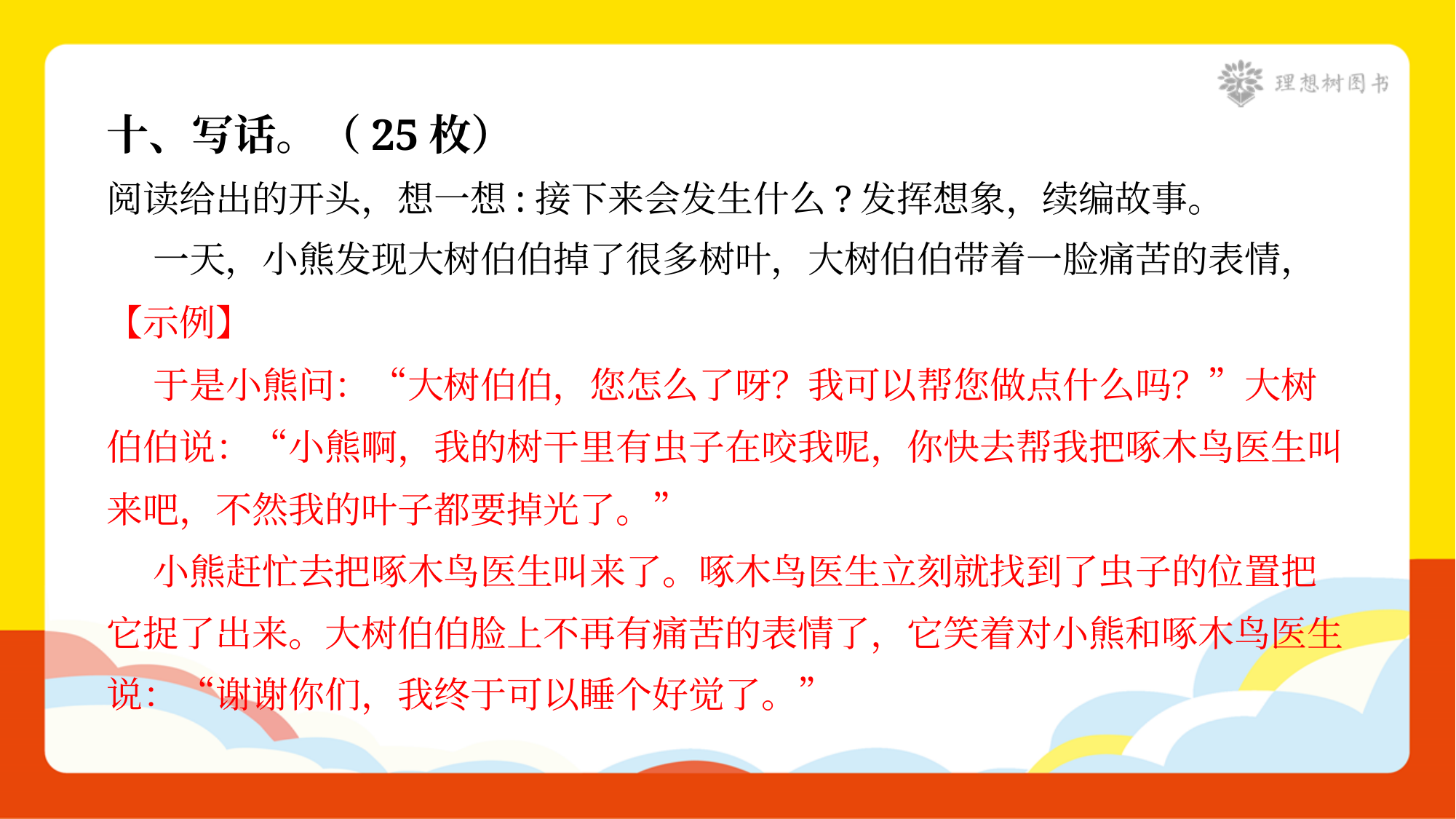

十、写话。（25枚）
阅读给出的开头，想一想:接下来会发生什么?发挥想象，续编故事。
    一天，小熊发现大树伯伯掉了很多树叶，大树伯伯带着一脸痛苦的表情，
【示例】
    于是小熊问：“大树伯伯，您怎么了呀？我可以帮您做点什么吗？”大树
伯伯说：“小熊啊，我的树干里有虫子在咬我呢，你快去帮我把啄木鸟医生叫
来吧，不然我的叶子都要掉光了。”
    小熊赶忙去把啄木鸟医生叫来了。啄木鸟医生立刻就找到了虫子的位置把
它捉了出来。大树伯伯脸上不再有痛苦的表情了，它笑着对小熊和啄木鸟医生
说：“谢谢你们，我终于可以睡个好觉了。”